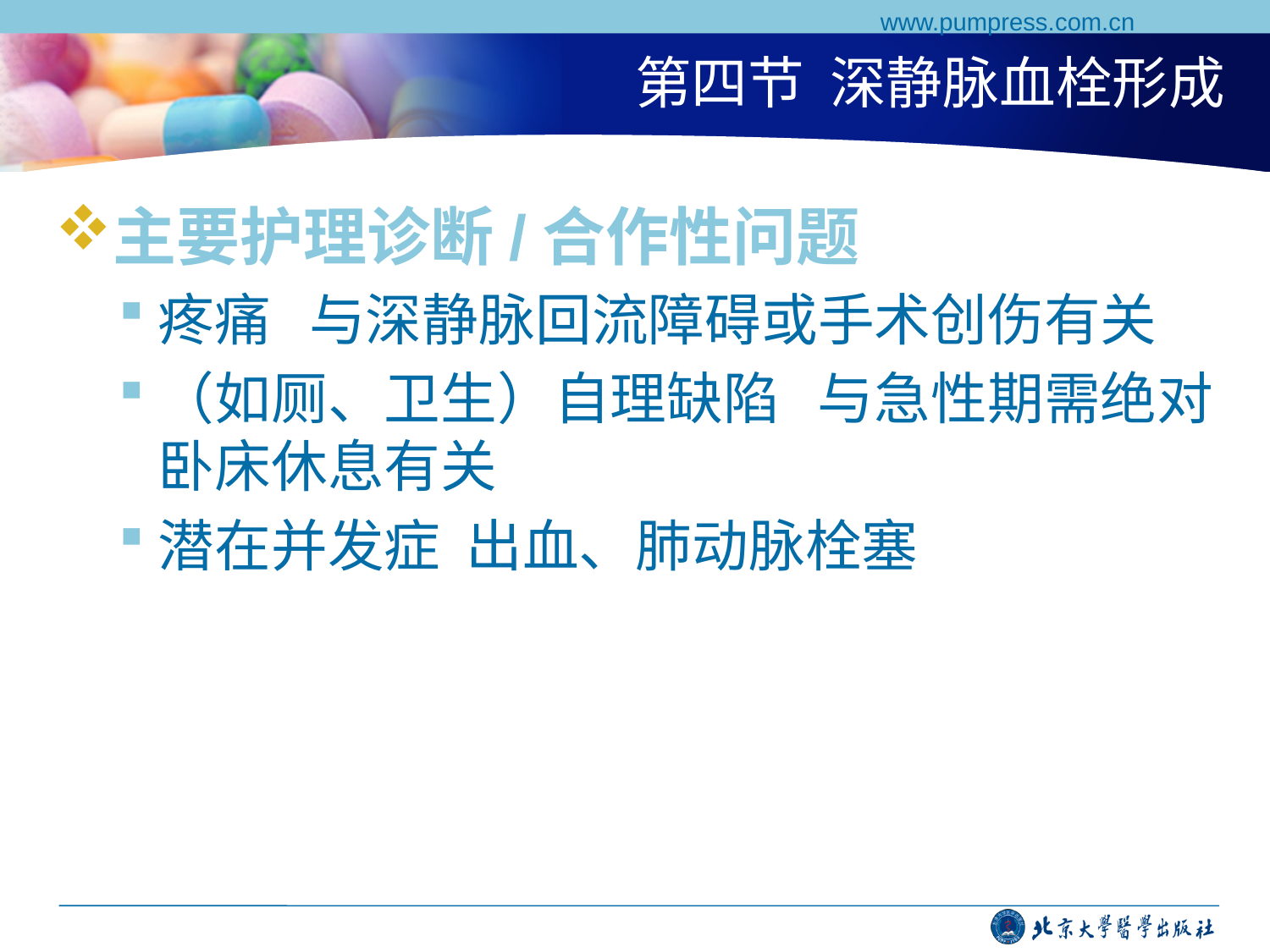

www.pumpress.com.cn
# 第四节  深静脉血栓形成
主要护理诊断/合作性问题
疼痛   与深静脉回流障碍或手术创伤有关
（如厕、卫生）自理缺陷   与急性期需绝对卧床休息有关
潜在并发症  出血、肺动脉栓塞